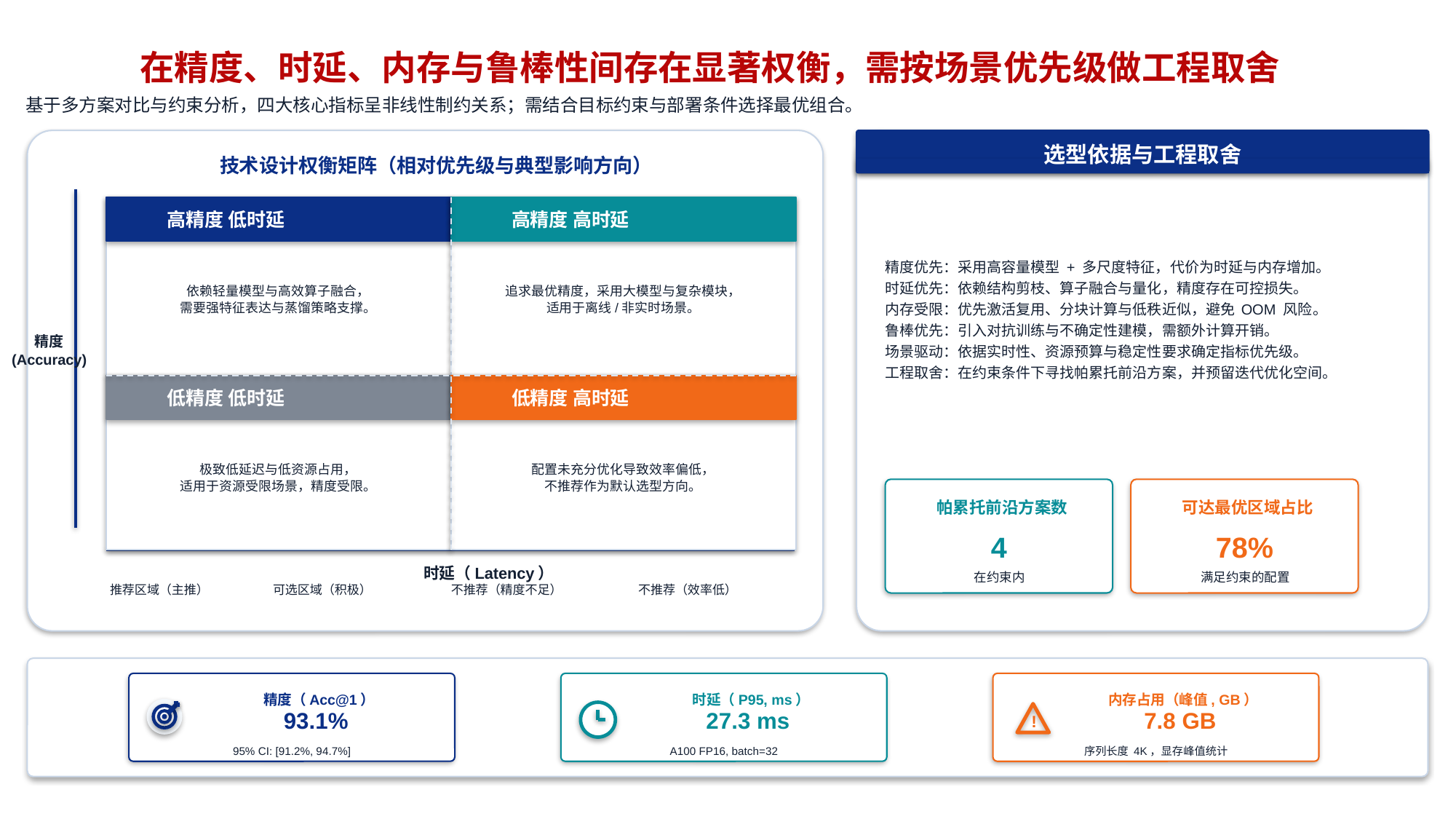

在精度、时延、内存与鲁棒性间存在显著权衡，需按场景优先级做工程取舍
基于多方案对比与约束分析，四大核心指标呈非线性制约关系；需结合目标约束与部署条件选择最优组合。

选型依据与工程取舍
技术设计权衡矩阵（相对优先级与典型影响方向）

精度优先：采用高容量模型 + 多尺度特征，代价为时延与内存增加。
时延优先：依赖结构剪枝、算子融合与量化，精度存在可控损失。
内存受限：优先激活复用、分块计算与低秩近似，避免 OOM 风险。
鲁棒优先：引入对抗训练与不确定性建模，需额外计算开销。
场景驱动：依据实时性、资源预算与稳定性要求确定指标优先级。
工程取舍：在约束条件下寻找帕累托前沿方案，并预留迭代优化空间。

高精度 低时延
高精度 高时延
依赖轻量模型与高效算子融合，
需要强特征表达与蒸馏策略支撑。
追求最优精度，采用大模型与复杂模块，
适用于离线/非实时场景。
精度
(Accuracy)

低精度 低时延
低精度 高时延
极致低延迟与低资源占用，
适用于资源受限场景，精度受限。
配置未充分优化导致效率偏低，
不推荐作为默认选型方向。

帕累托前沿方案数
可达最优区域占比
4
78%
时延（Latency）
在约束内
满足约束的配置
推荐区域（主推）
可选区域（积极）
不推荐（精度不足）
不推荐（效率低）

精度（Acc@1）
时延（P95, ms）
内存占用（峰值, GB）

93.1%
27.3 ms
7.8 GB

!

95% CI: [91.2%, 94.7%]
A100 FP16, batch=32
序列长度 4K，显存峰值统计